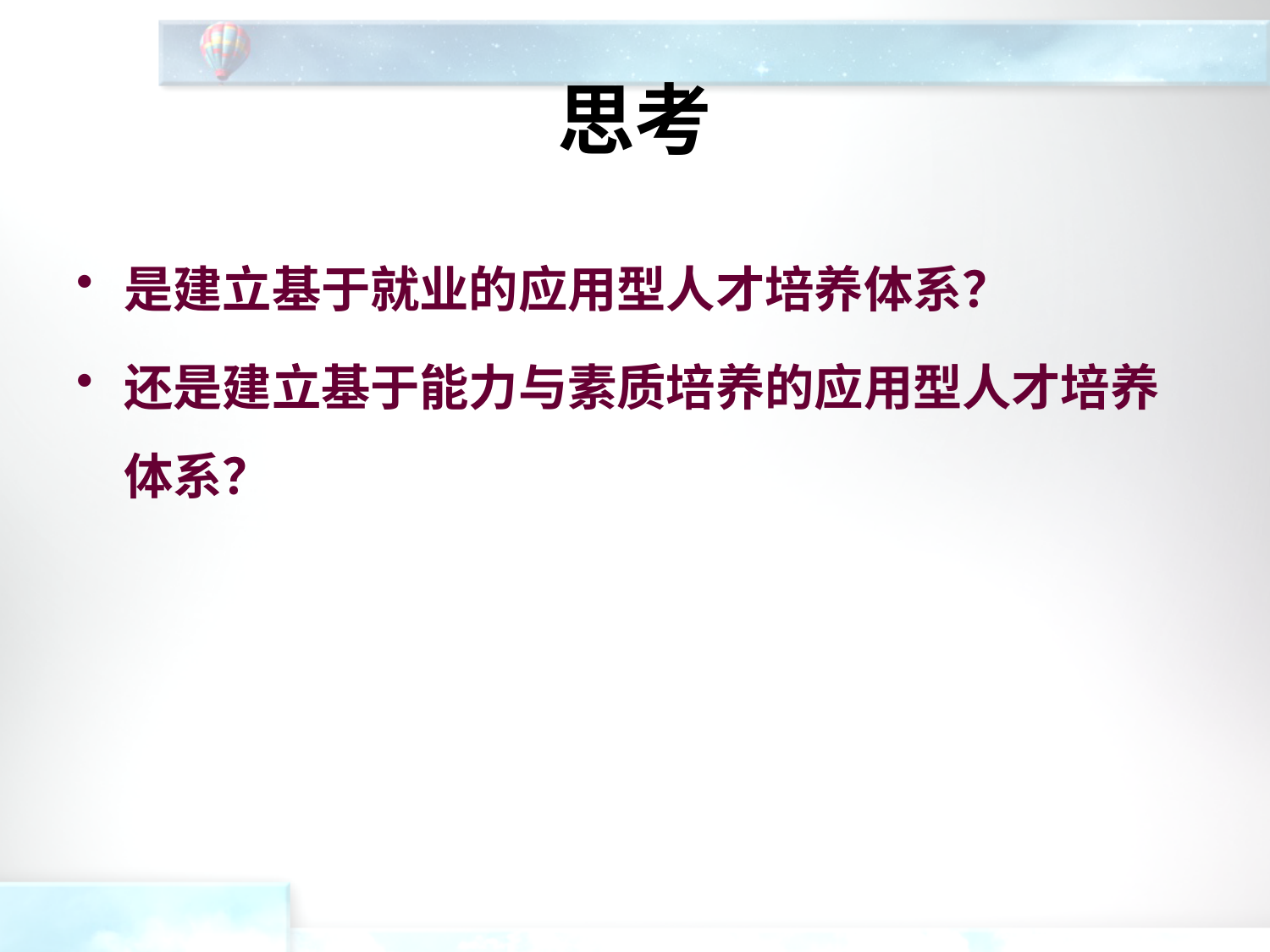

# 思考
是建立基于就业的应用型人才培养体系？
还是建立基于能力与素质培养的应用型人才培养体系？